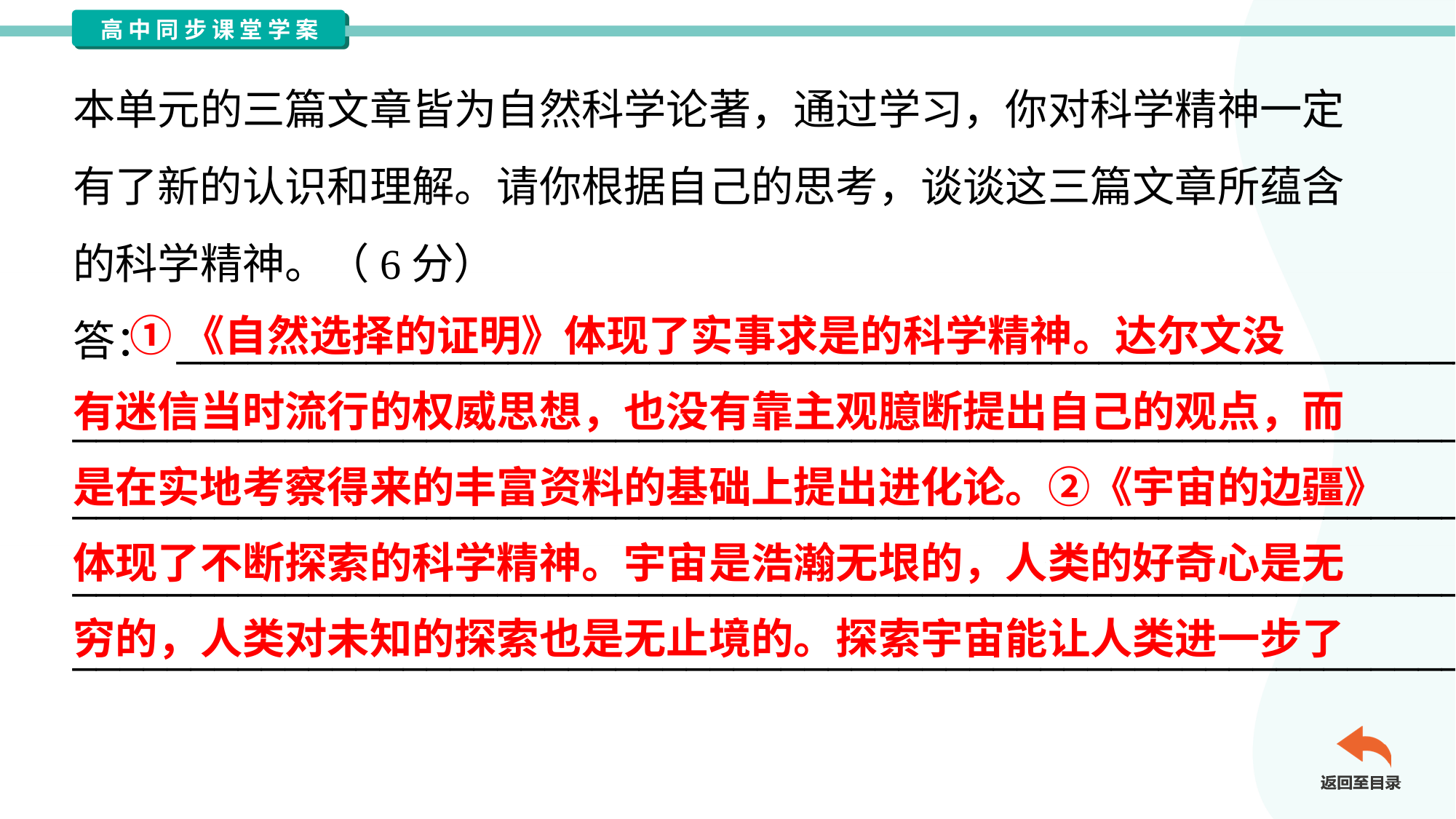

本单元的三篇文章皆为自然科学论著，通过学习，你对科学精神一定
有了新的认识和理解。请你根据自己的思考，谈谈这三篇文章所蕴含
的科学精神。（6分）
答： ________________________________________________________
_____________________________________________________________
_____________________________________________________________
_____________________________________________________________
_____________________________________________________________
      ①《自然选择的证明》体现了实事求是的科学精神。达尔文没
有迷信当时流行的权威思想，也没有靠主观臆断提出自己的观点，而
是在实地考察得来的丰富资料的基础上提出进化论。②《宇宙的边疆》
体现了不断探索的科学精神。宇宙是浩瀚无垠的，人类的好奇心是无
穷的，人类对未知的探索也是无止境的。探索宇宙能让人类进一步了